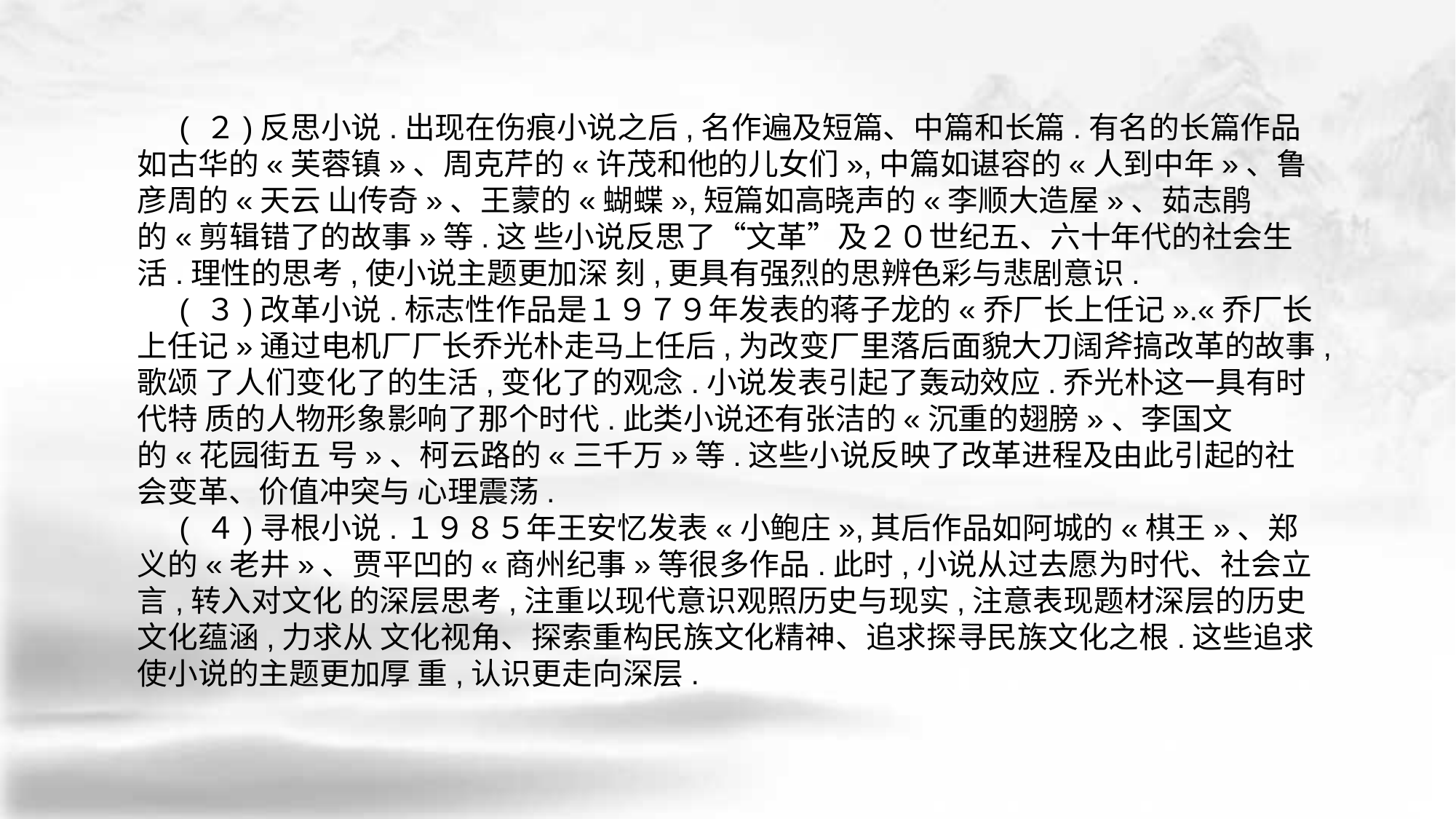

( ２)反思小说.出现在伤痕小说之后,名作遍及短篇、中篇和长篇.有名的长篇作品如古华的«芙蓉镇»、周克芹的«许茂和他的儿女们»,中篇如谌容的«人到中年»、鲁彦周的«天云 山传奇»、王蒙的«蝴蝶»,短篇如高晓声的«李顺大造屋»、茹志鹃的«剪辑错了的故事»等.这 些小说反思了“文革”及２０世纪五、六十年代的社会生活.理性的思考,使小说主题更加深 刻,更具有强烈的思辨色彩与悲剧意识.
     ( ３)改革小说.标志性作品是１９７９年发表的蒋子龙的«乔厂长上任记».«乔厂长上任记»通过电机厂厂长乔光朴走马上任后,为改变厂里落后面貌大刀阔斧搞改革的故事,歌颂 了人们变化了的生活,变化了的观念.小说发表引起了轰动效应.乔光朴这一具有时代特 质的人物形象影响了那个时代.此类小说还有张洁的«沉重的翅膀»、李国文的«花园街五 号»、柯云路的«三千万»等.这些小说反映了改革进程及由此引起的社会变革、价值冲突与 心理震荡.
     ( ４)寻根小说.１９８５年王安忆发表«小鲍庄»,其后作品如阿城的«棋王»、郑义的«老井»、贾平凹的«商州纪事»等很多作品.此时,小说从过去愿为时代、社会立言,转入对文化 的深层思考,注重以现代意识观照历史与现实,注意表现题材深层的历史文化蕴涵,力求从 文化视角、探索重构民族文化精神、追求探寻民族文化之根.这些追求使小说的主题更加厚 重,认识更走向深层.